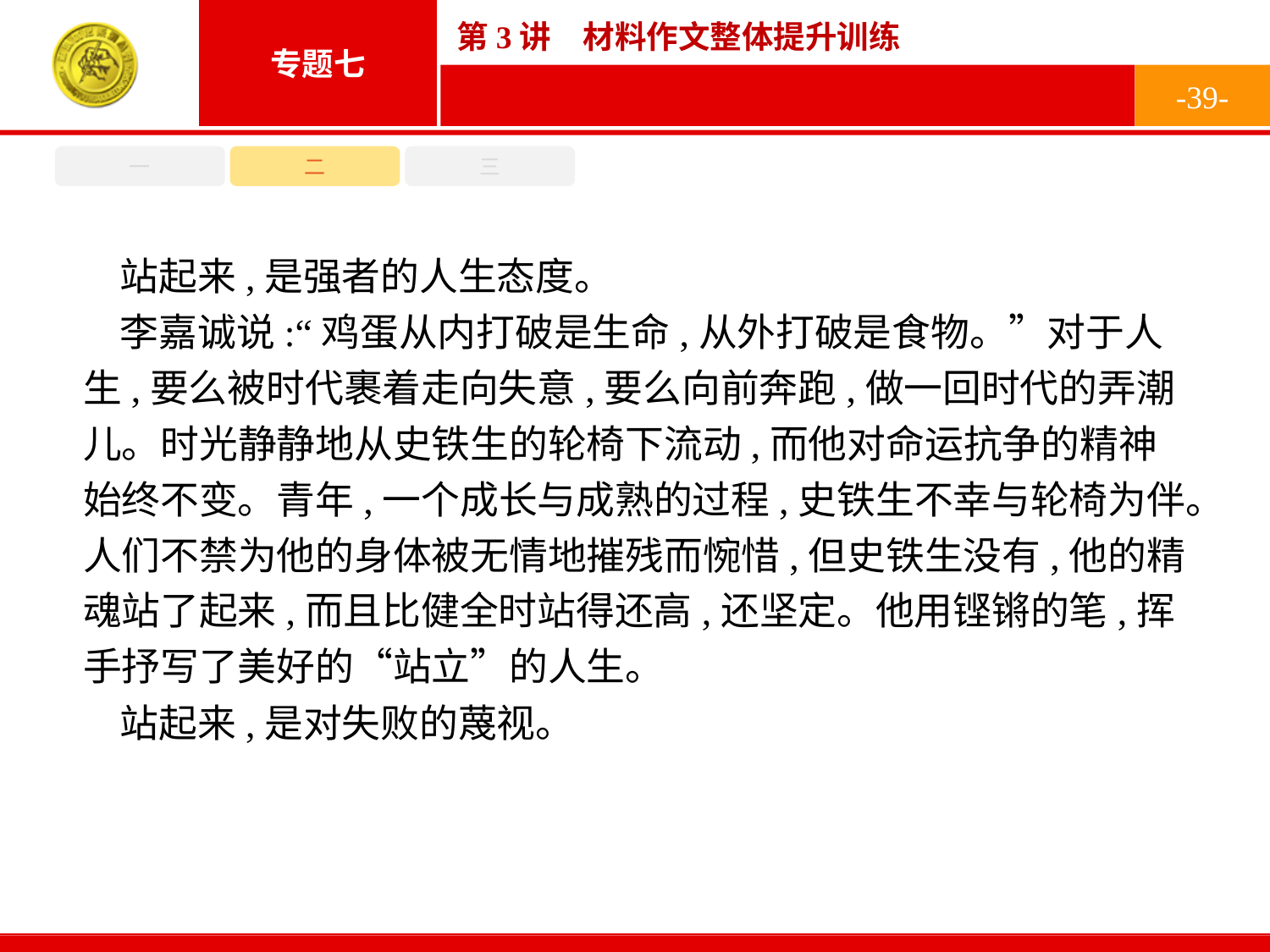

-39-
一
二
三
站起来,是强者的人生态度。
李嘉诚说:“鸡蛋从内打破是生命,从外打破是食物。”对于人生,要么被时代裹着走向失意,要么向前奔跑,做一回时代的弄潮儿。时光静静地从史铁生的轮椅下流动,而他对命运抗争的精神始终不变。青年,一个成长与成熟的过程,史铁生不幸与轮椅为伴。人们不禁为他的身体被无情地摧残而惋惜,但史铁生没有,他的精魂站了起来,而且比健全时站得还高,还坚定。他用铿锵的笔,挥手抒写了美好的“站立”的人生。
站起来,是对失败的蔑视。